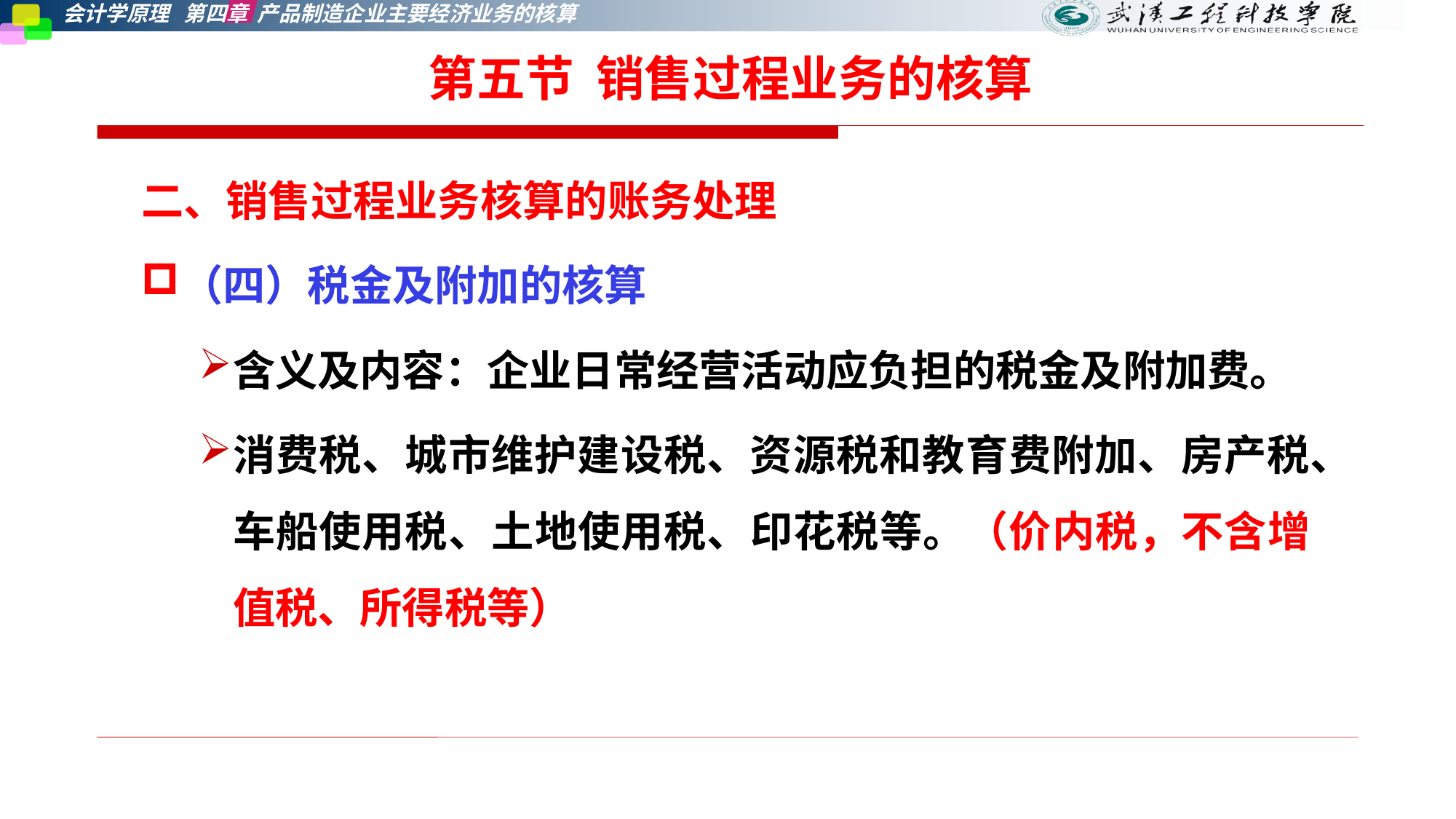

第五节  销售过程业务的核算
二、销售过程业务核算的账务处理
（四）税金及附加的核算
含义及内容：企业日常经营活动应负担的税金及附加费。
消费税、城市维护建设税、资源税和教育费附加、房产税、车船使用税、土地使用税、印花税等。（价内税，不含增值税、所得税等）